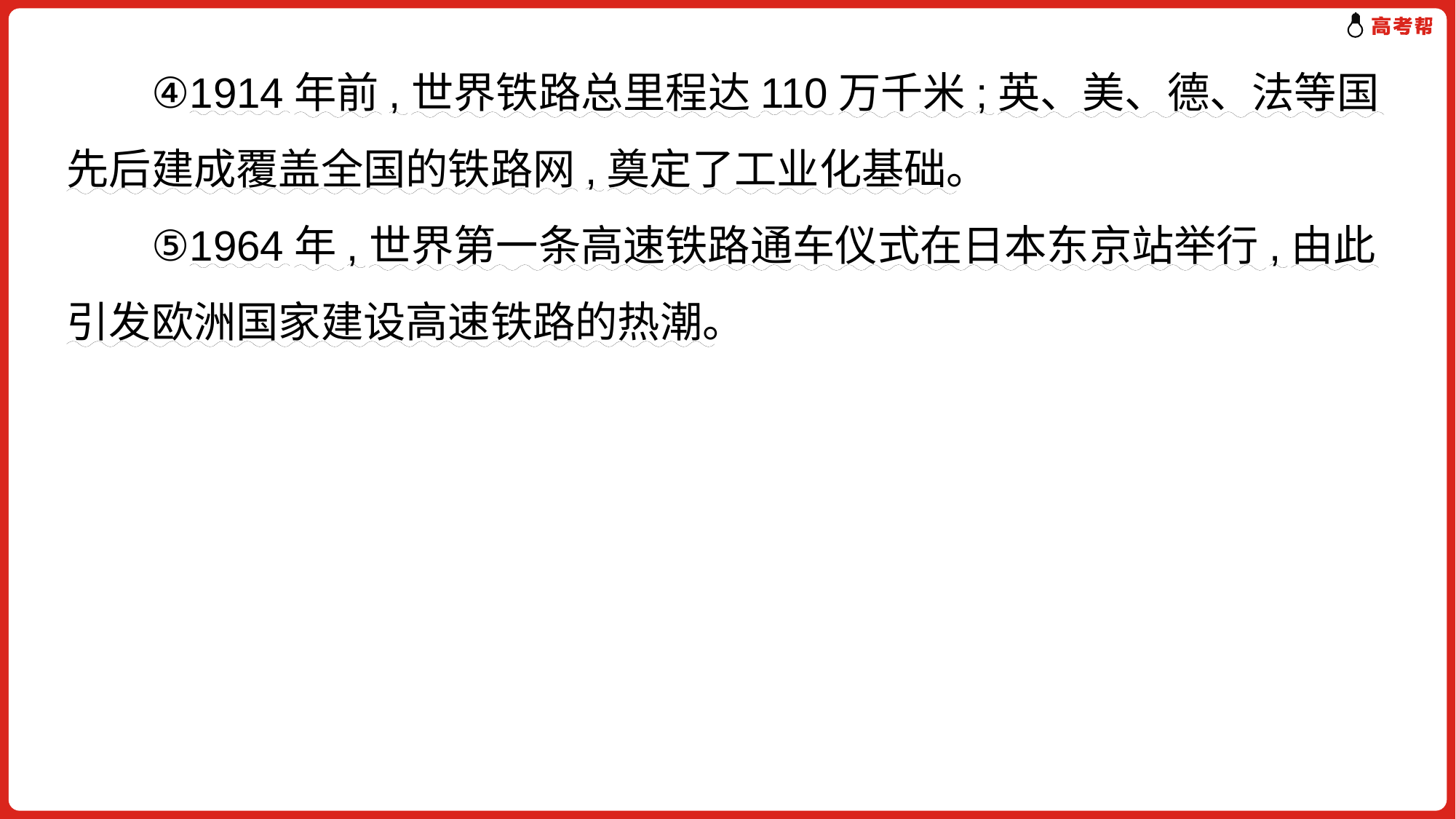

④1914年前,世界铁路总里程达110万千米;英、美、德、法等国先后建成覆盖全国的铁路网,奠定了工业化基础。
⑤1964年,世界第一条高速铁路通车仪式在日本东京站举行,由此引发欧洲国家建设高速铁路的热潮。